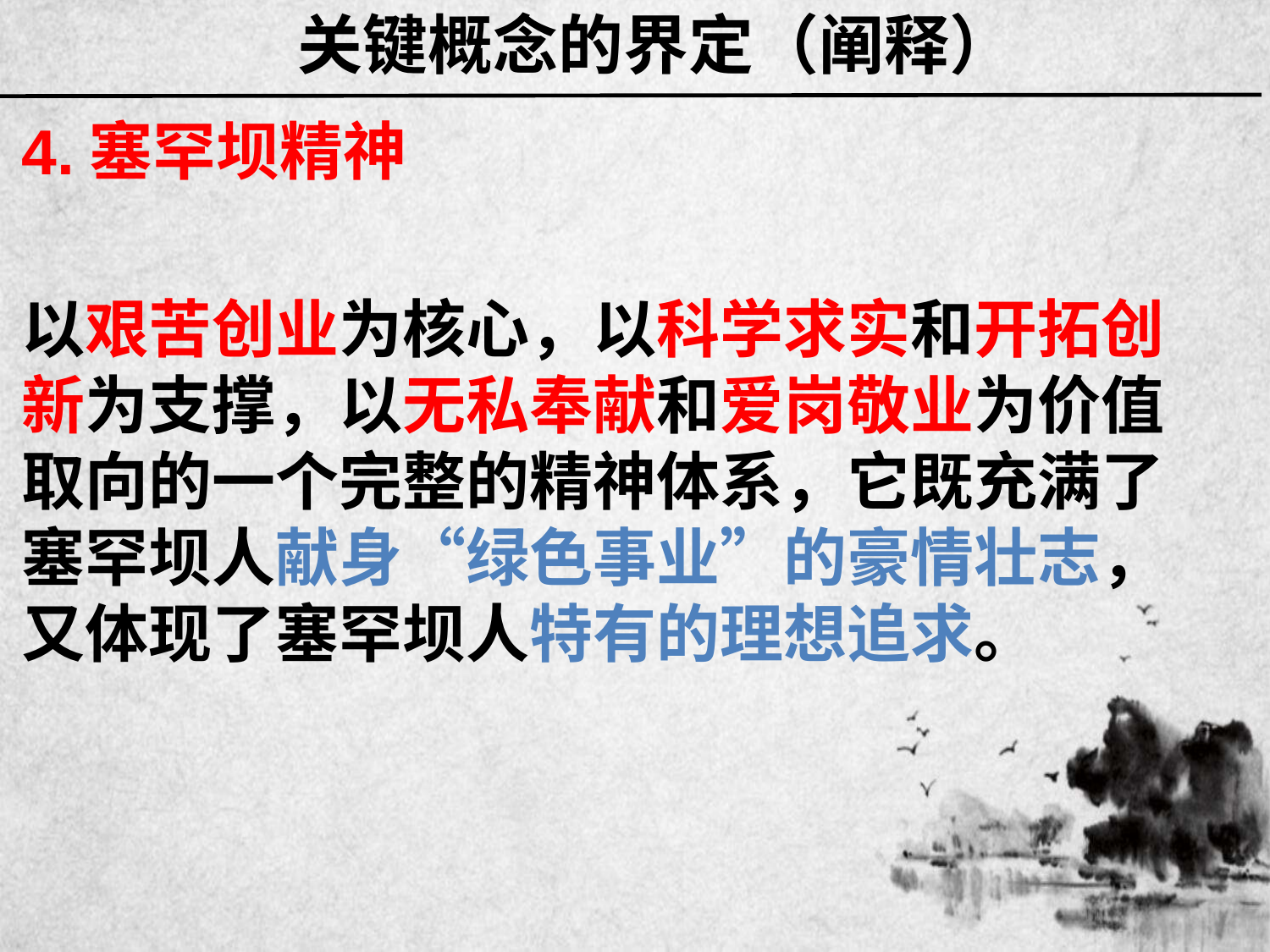

# 关键概念的界定（阐释）
4.塞罕坝精神

以艰苦创业为核心，以科学求实和开拓创新为支撑，以无私奉献和爱岗敬业为价值取向的一个完整的精神体系，它既充满了塞罕坝人献身“绿色事业”的豪情壮志，又体现了塞罕坝人特有的理想追求。